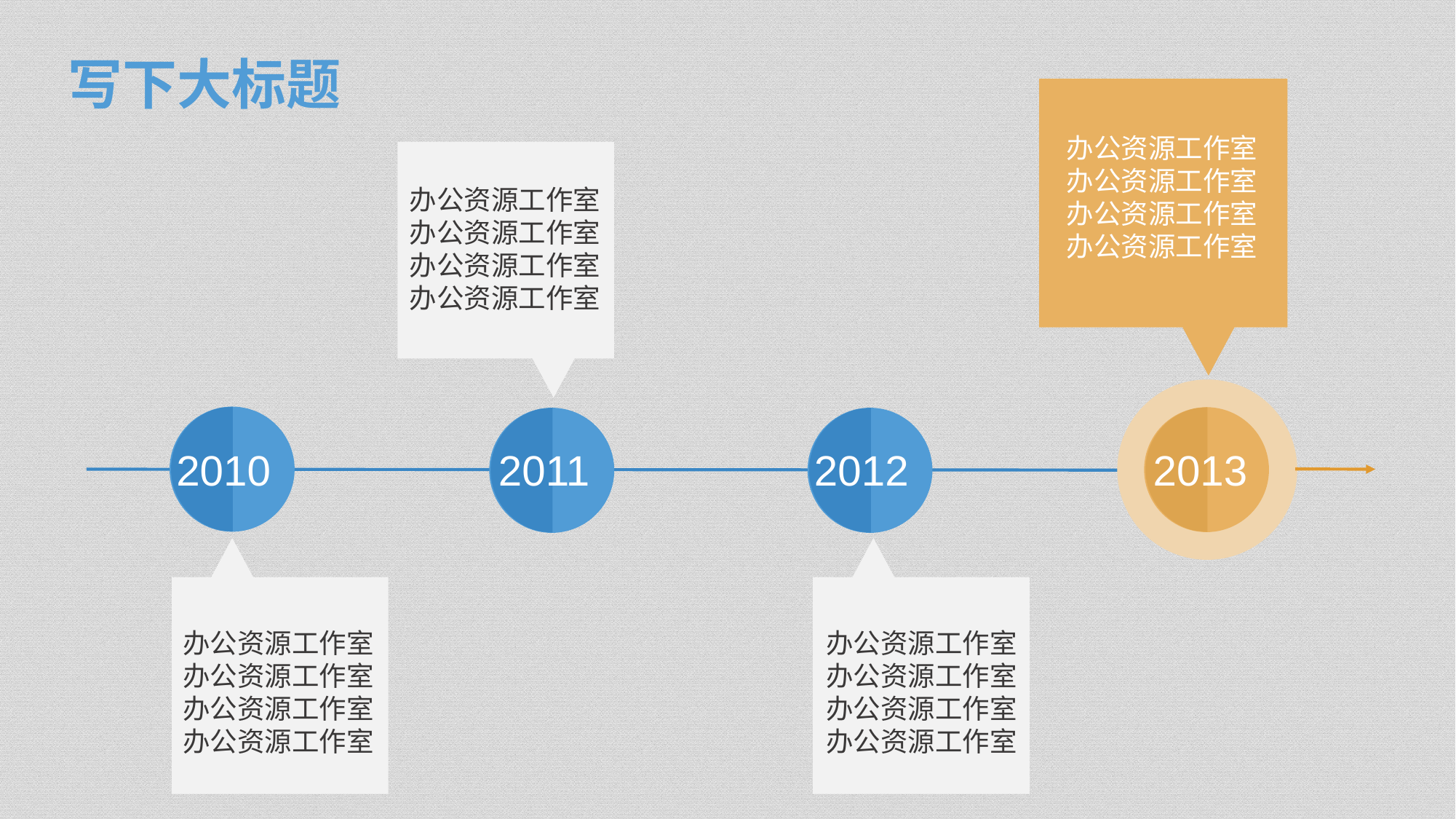

写下大标题

办公资源工作室办公资源工作室
办公资源工作室
办公资源工作室

办公资源工作室办公资源工作室
办公资源工作室
办公资源工作室

2010
2011
2012
2013

办公资源工作室办公资源工作室
办公资源工作室
办公资源工作室
办公资源工作室办公资源工作室
办公资源工作室
办公资源工作室